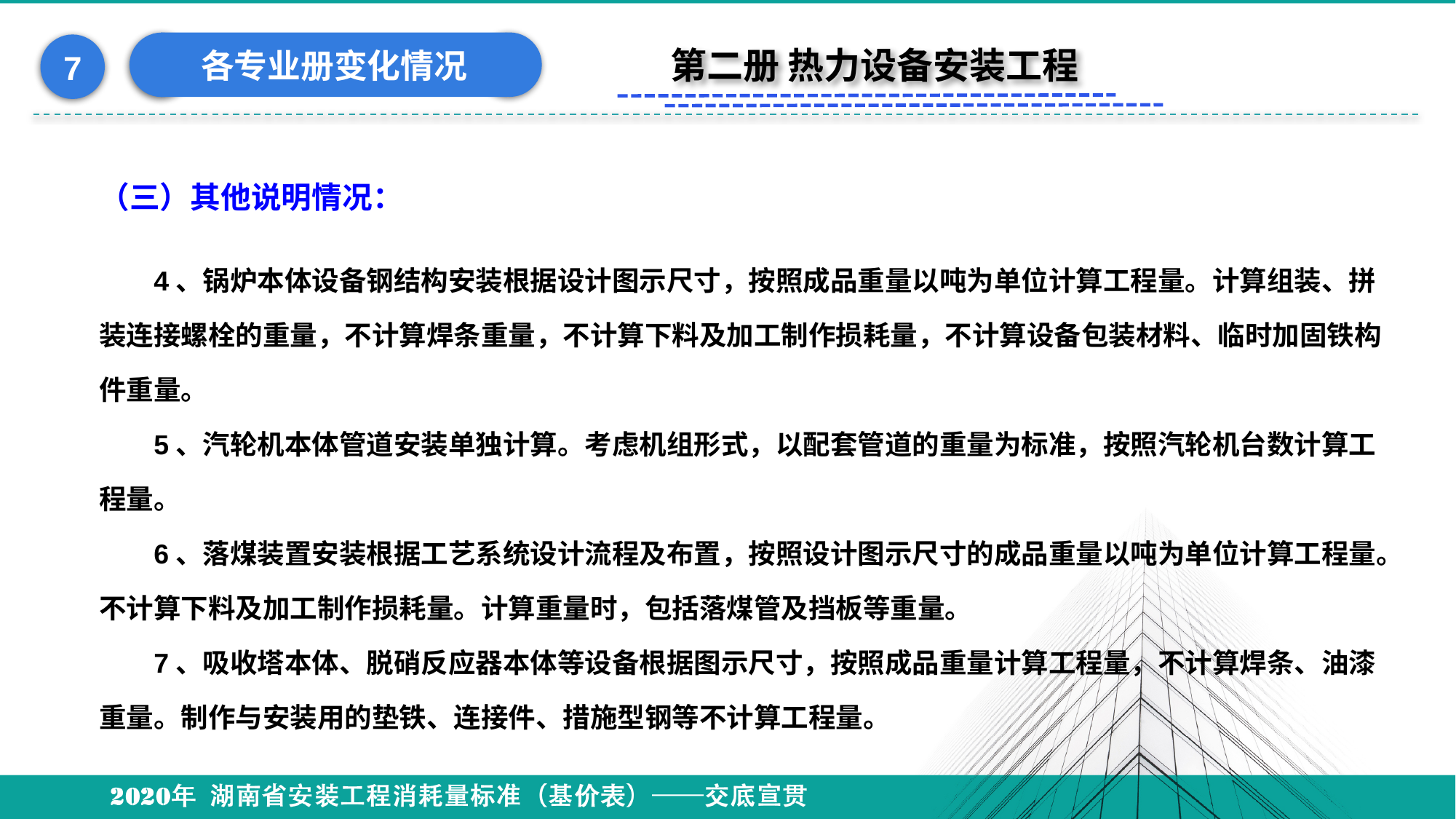

各专业册变化情况

7
第二册 热力设备安装工程
#
（三）其他说明情况：

4、锅炉本体设备钢结构安装根据设计图示尺寸，按照成品重量以吨为单位计算工程量。计算组装、拼装连接螺栓的重量，不计算焊条重量，不计算下料及加工制作损耗量，不计算设备包装材料、临时加固铁构件重量。
5、汽轮机本体管道安装单独计算。考虑机组形式，以配套管道的重量为标准，按照汽轮机台数计算工程量。
6、落煤装置安装根据工艺系统设计流程及布置，按照设计图示尺寸的成品重量以吨为单位计算工程量。不计算下料及加工制作损耗量。计算重量时，包括落煤管及挡板等重量。
7、吸收塔本体、脱硝反应器本体等设备根据图示尺寸，按照成品重量计算工程量，不计算焊条、油漆重量。制作与安装用的垫铁、连接件、措施型钢等不计算工程量。